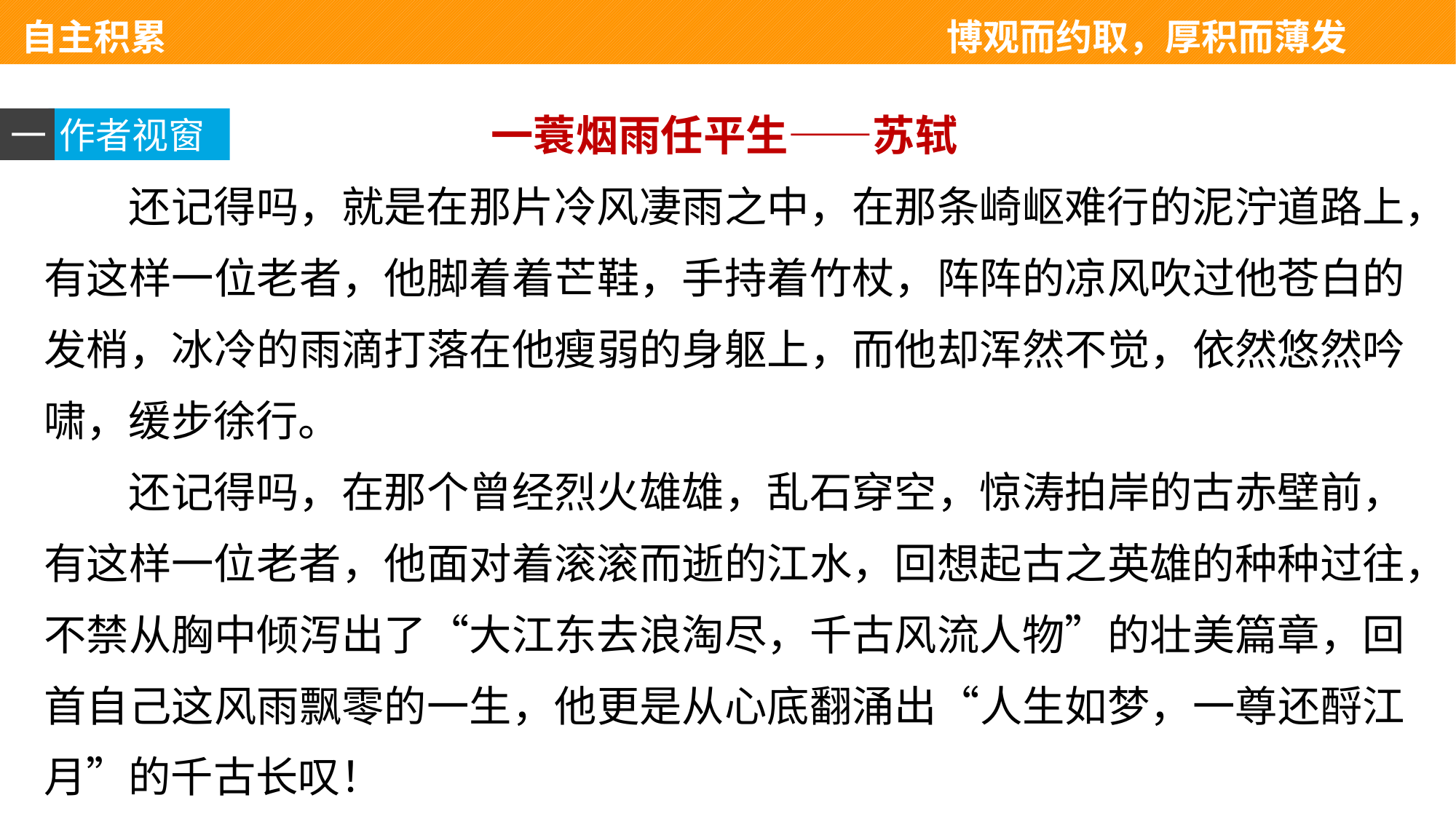

自主积累                                 　　　　　　　　　　　　　　博观而约取，厚积而薄发
一蓑烟雨任平生——苏轼
还记得吗，就是在那片冷风凄雨之中，在那条崎岖难行的泥泞道路上，有这样一位老者，他脚着着芒鞋，手持着竹杖，阵阵的凉风吹过他苍白的发梢，冰冷的雨滴打落在他瘦弱的身躯上，而他却浑然不觉，依然悠然吟啸，缓步徐行。
还记得吗，在那个曾经烈火雄雄，乱石穿空，惊涛拍岸的古赤壁前，有这样一位老者，他面对着滚滚而逝的江水，回想起古之英雄的种种过往，不禁从胸中倾泻出了“大江东去浪淘尽，千古风流人物”的壮美篇章，回首自己这风雨飘零的一生，他更是从心底翻涌出“人生如梦，一尊还酹江月”的千古长叹！
一
作者视窗